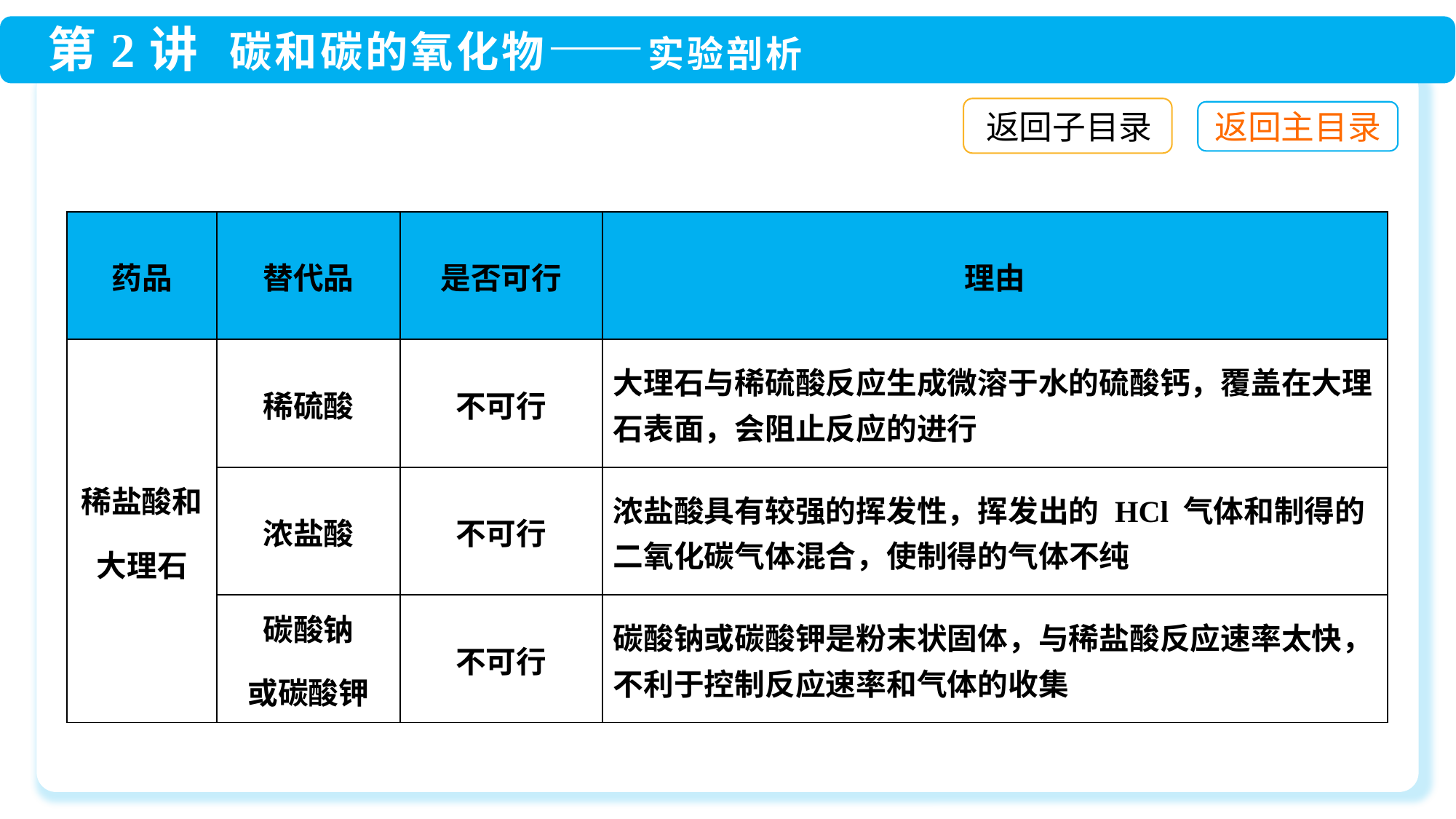

返回子目录
| 药品 | 替代品 | 是否可行 | 理由 |
| --- | --- | --- | --- |
| 稀盐酸和 大理石 | 稀硫酸 | 不可行 | 大理石与稀硫酸反应生成微溶于水的硫酸钙，覆盖在大理石表面，会阻止反应的进行 |
|  | 浓盐酸 | 不可行 | 浓盐酸具有较强的挥发性，挥发出的 HCl 气体和制得的二氧化碳气体混合，使制得的气体不纯 |
|  | 碳酸钠 或碳酸钾 | 不可行 | 碳酸钠或碳酸钾是粉末状固体，与稀盐酸反应速率太快，不利于控制反应速率和气体的收集 |